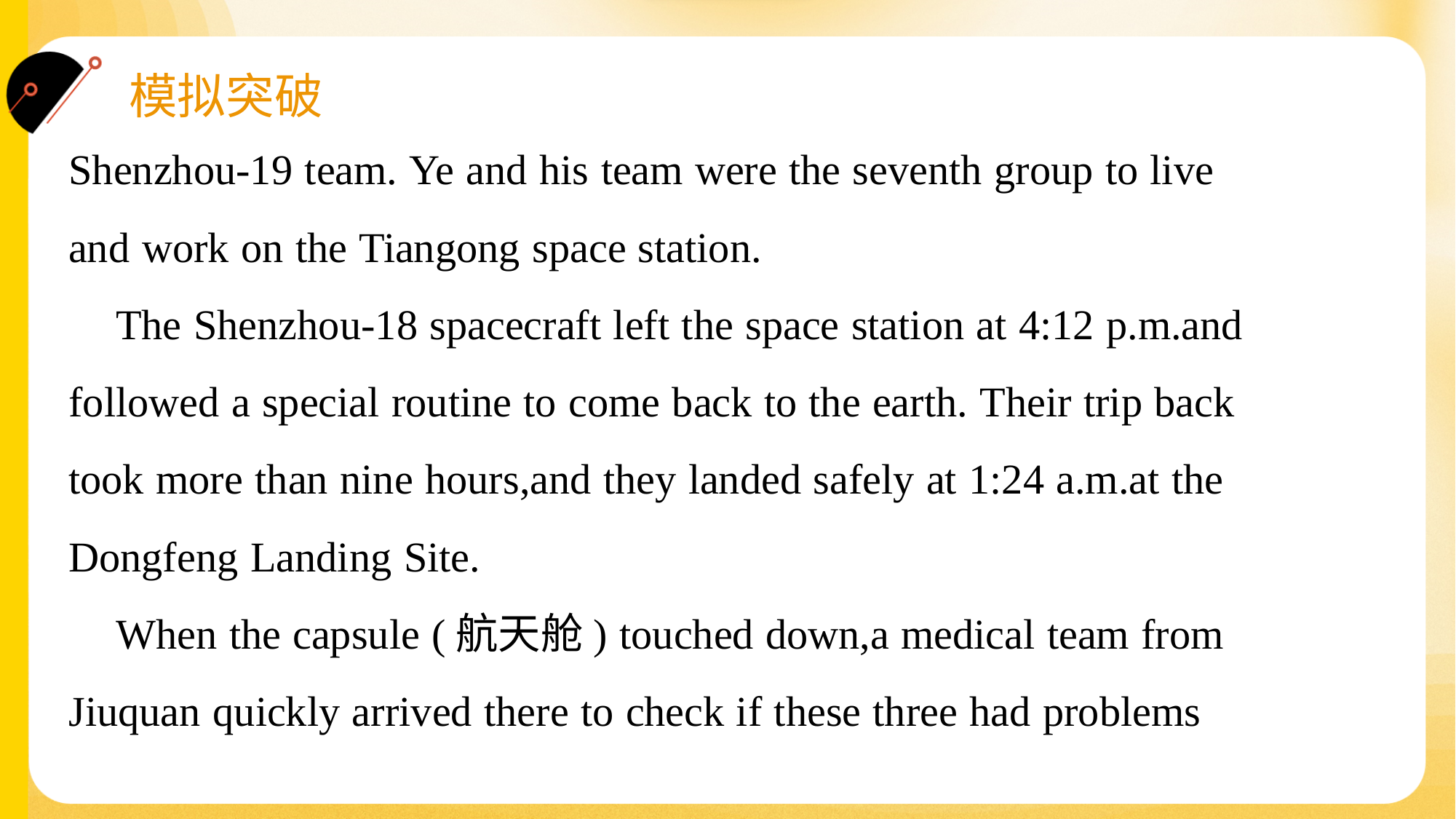

Shenzhou-19 team. Ye and his team were the seventh group to live
and work on the Tiangong space station.
    The Shenzhou-18 spacecraft left the space station at 4:12 p.m.and
followed a special routine to come back to the earth. Their trip back
took more than nine hours,and they landed safely at 1:24 a.m.at the
Dongfeng Landing Site.
    When the capsule (航天舱) touched down,a medical team from
Jiuquan quickly arrived there to check if these three had problems